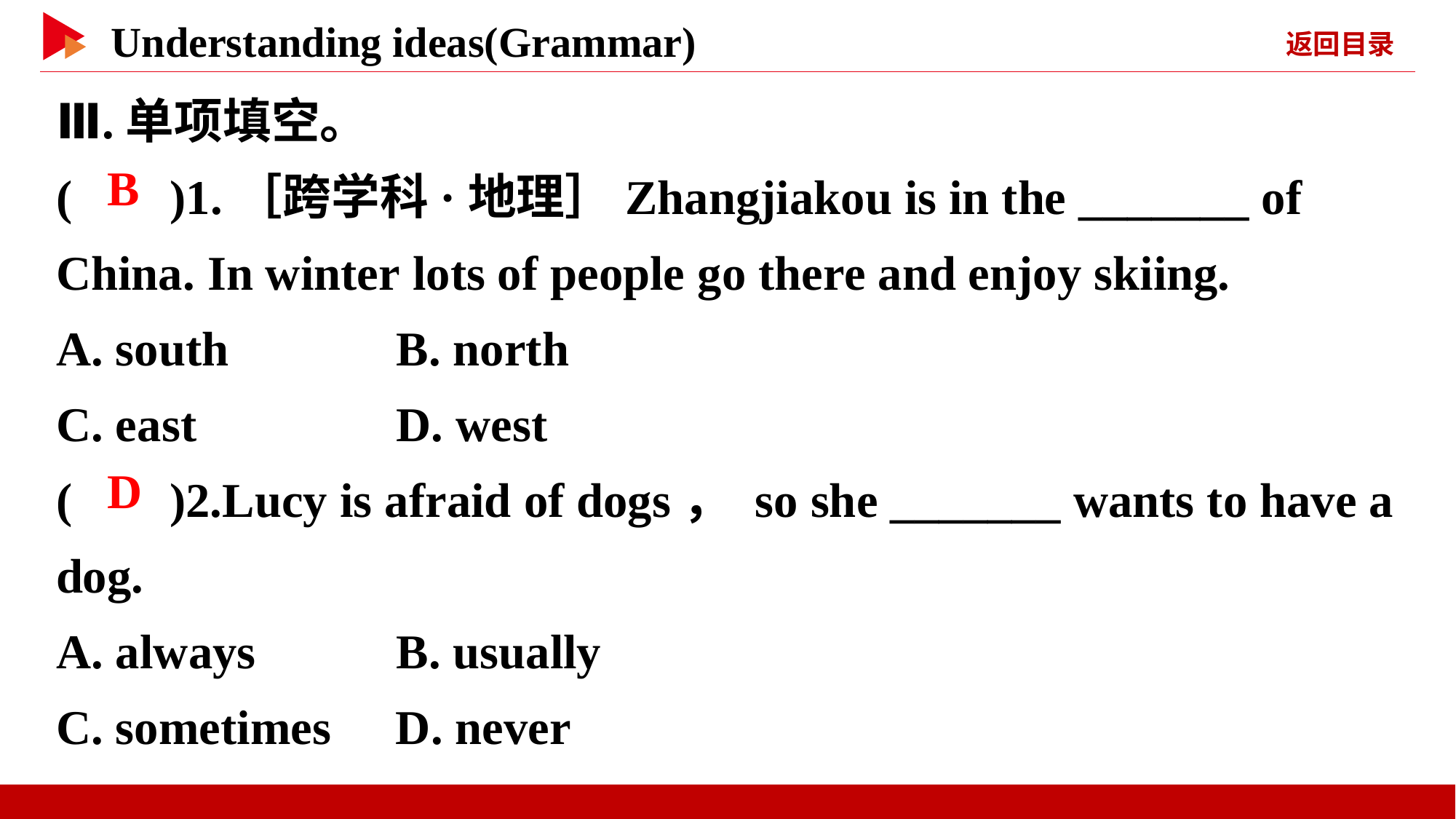

Ⅲ.单项填空。
(        )1.［跨学科·地理］Zhangjiakou is in the _______ of China. In winter lots of people go there and enjoy skiing.
A. south 	          B. north
C. east	          D. west
(        )2.Lucy is afraid of dogs， so she _______ wants to have a dog.
A. always	          B. usually
C. sometimes	 D. never
   B
   D